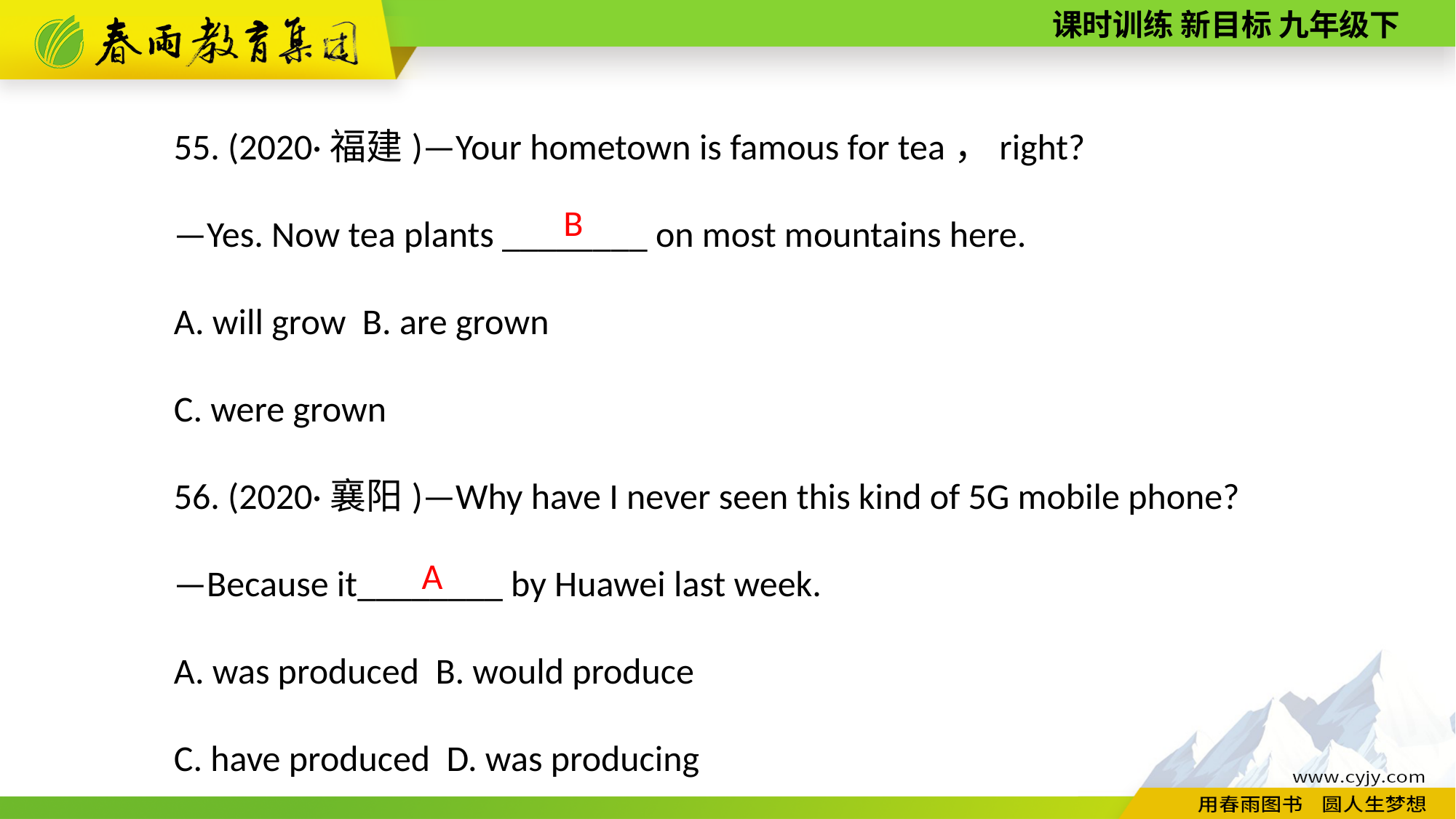

55. (2020·福建)—Your hometown is famous for tea，right?
—Yes. Now tea plants ________ on most mountains here.
A. will grow  B. are grown
C. were grown
56. (2020·襄阳)—Why have I never seen this kind of 5G mobile phone?
—Because it________ by Huawei last week.
A. was produced  B. would produce
C. have produced  D. was producing
B
A